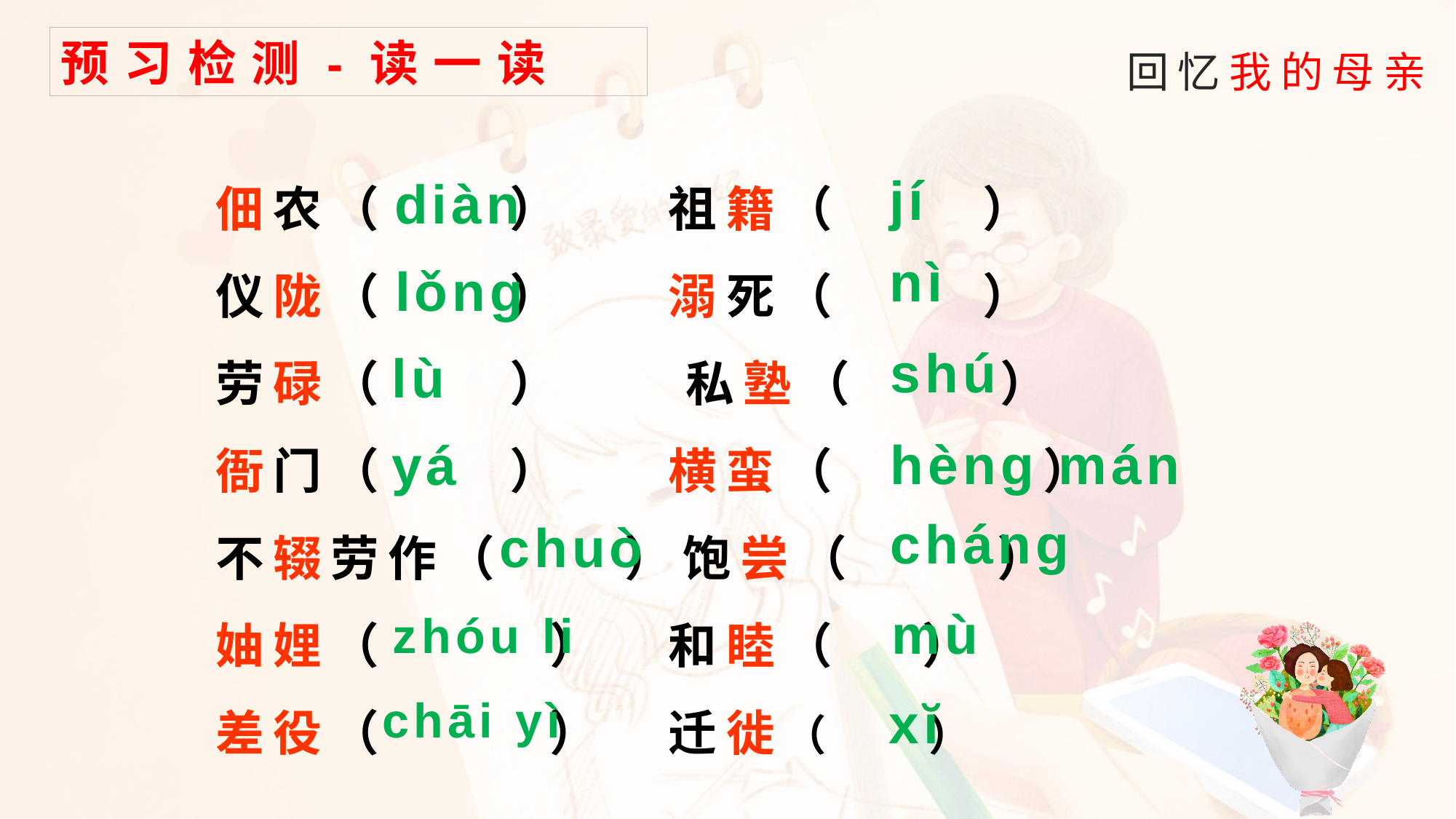

预习检测-读一读
佃农（      ）     祖籍（       ）
仪陇（      ）     溺死（       ）
劳碌（      ）   　私塾（       ）
衙门（      ）     横蛮（          ）
不辍劳作（      ）饱尝（       ）
妯娌（        ）   和睦（    ）
差役（        ）   迁徙（     ）
 jí
 diàn
 nì
 lǒng
shú
 lù
 hèng mán
 yá
 cháng
 chuò
 mù
 zhóu li
xĭ
chāi yì